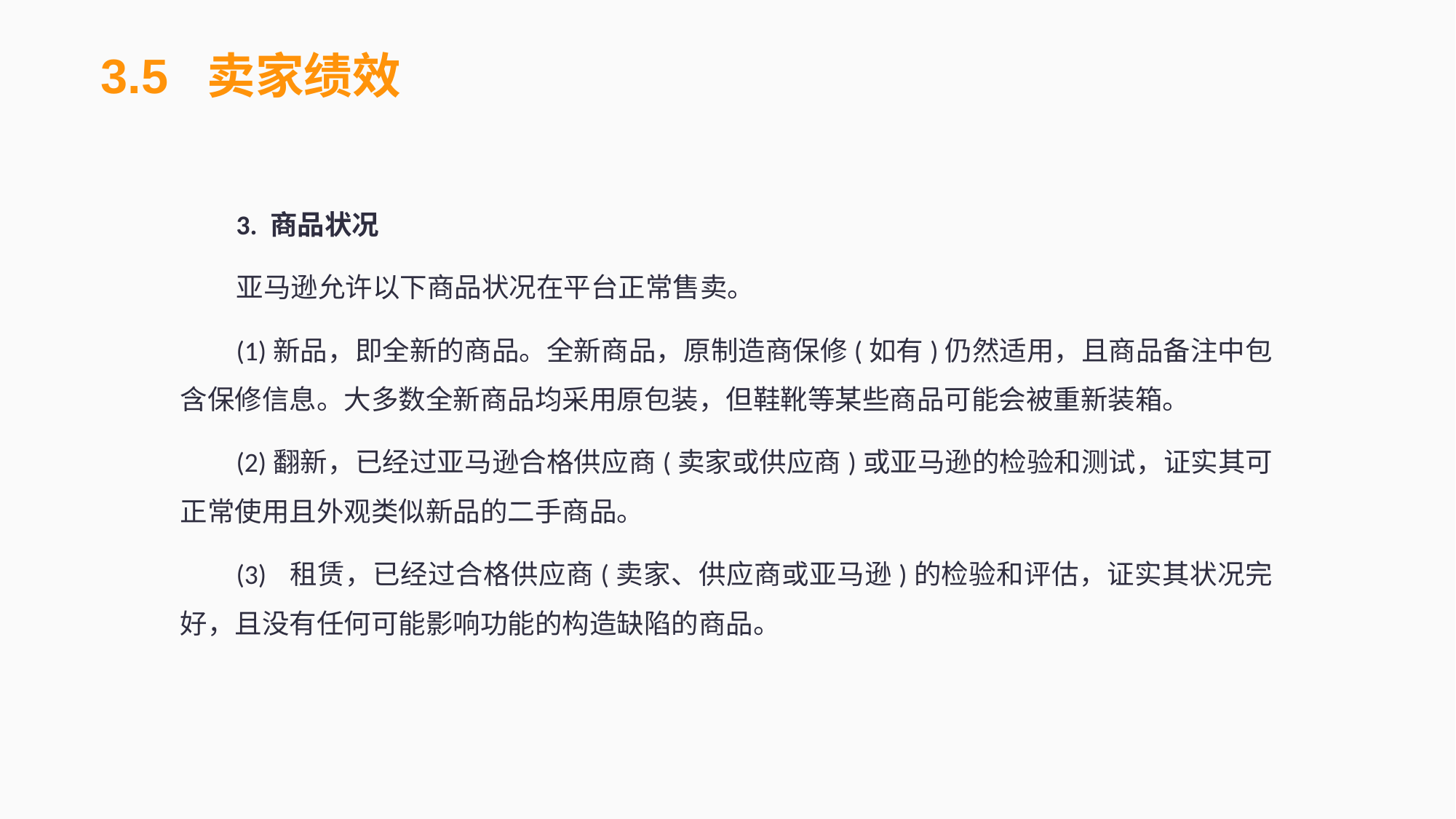

3.5  卖家绩效
3. 商品状况
亚马逊允许以下商品状况在平台正常售卖。
(1)新品，即全新的商品。全新商品，原制造商保修(如有)仍然适用，且商品备注中包含保修信息。大多数全新商品均采用原包装，但鞋靴等某些商品可能会被重新装箱。
(2)翻新，已经过亚马逊合格供应商(卖家或供应商)或亚马逊的检验和测试，证实其可正常使用且外观类似新品的二手商品。
(3)	租赁，已经过合格供应商(卖家、供应商或亚马逊)的检验和评估，证实其状况完好，且没有任何可能影响功能的构造缺陷的商品。